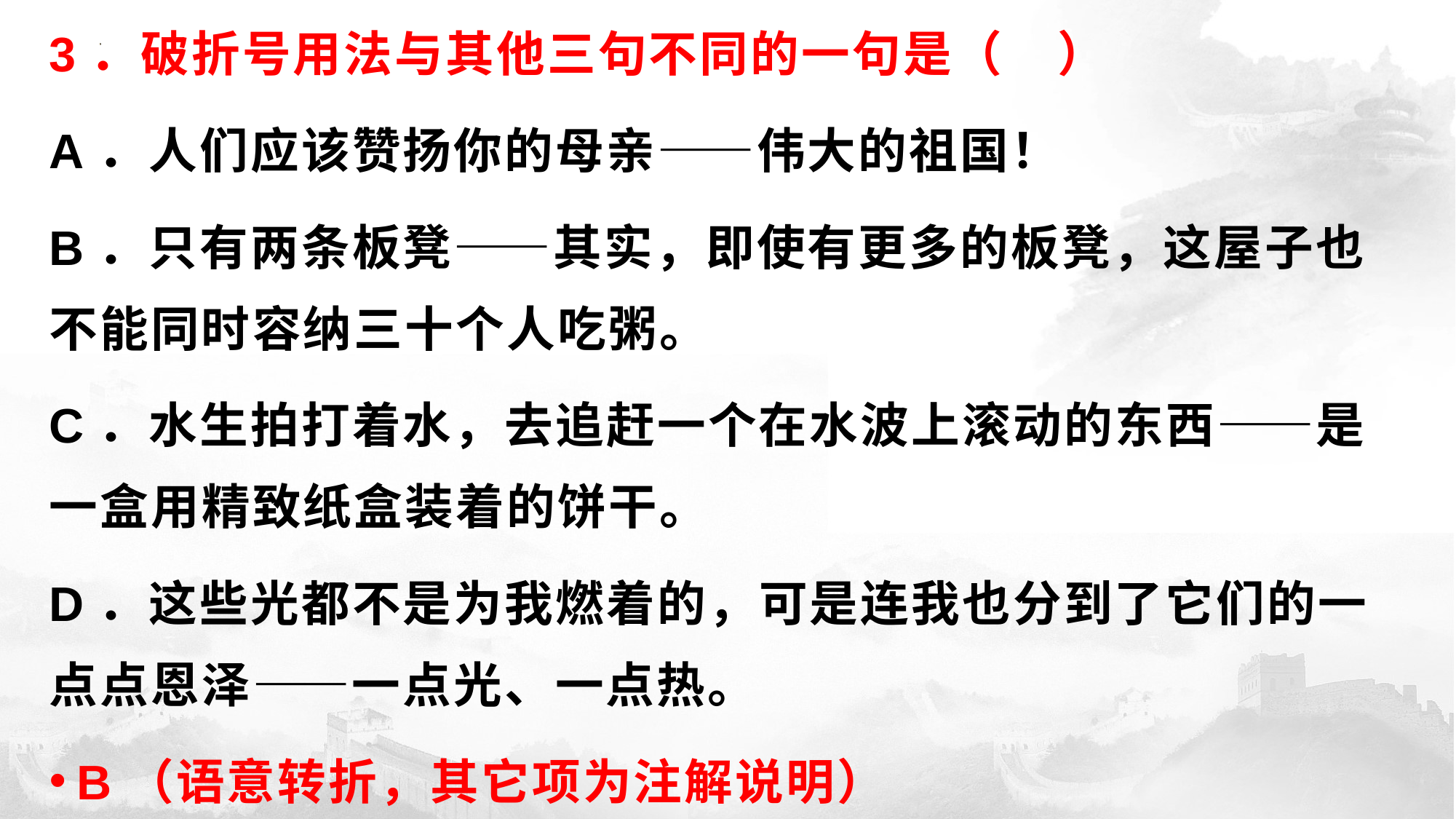

3．破折号用法与其他三句不同的一句是（    ）
A．人们应该赞扬你的母亲——伟大的祖国！
B．只有两条板凳——其实，即使有更多的板凳，这屋子也不能同时容纳三十个人吃粥。
C．水生拍打着水，去追赶一个在水波上滚动的东西——是一盒用精致纸盒装着的饼干。
D．这些光都不是为我燃着的，可是连我也分到了它们的一点点恩泽——一点光、一点热。
B（语意转折，其它项为注解说明）